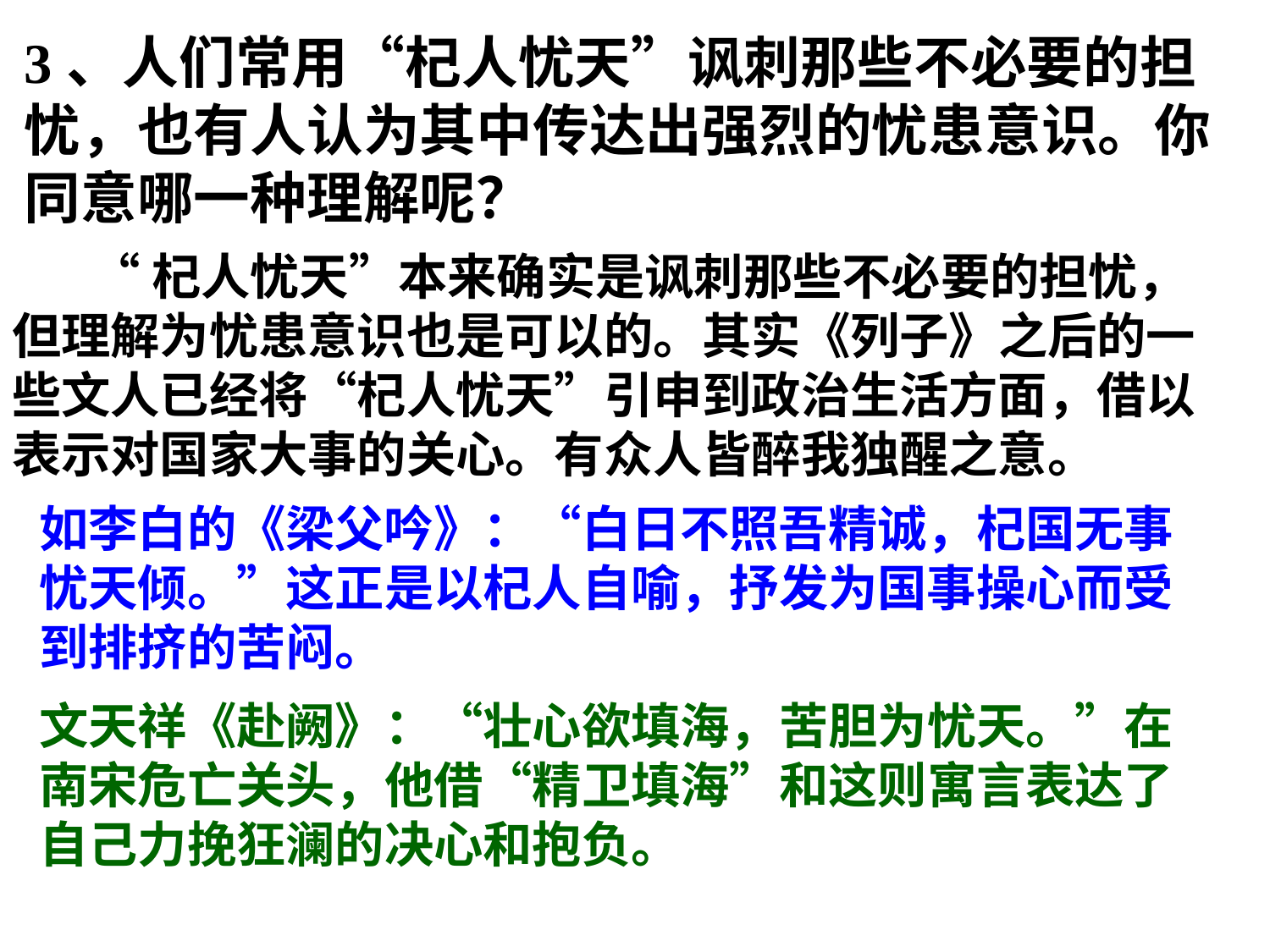

3、人们常用“杞人忧天”讽刺那些不必要的担忧，也有人认为其中传达出强烈的忧患意识。你同意哪一种理解呢？

       “杞人忧天”本来确实是讽刺那些不必要的担忧，但理解为忧患意识也是可以的。其实《列子》之后的一些文人已经将“杞人忧天”引申到政治生活方面，借以表示对国家大事的关心。有众人皆醉我独醒之意。
如李白的《梁父吟》：“白日不照吾精诚，杞国无事忧天倾。”这正是以杞人自喻，抒发为国事操心而受到排挤的苦闷。

文天祥《赴阙》：“壮心欲填海，苦胆为忧天。”在南宋危亡关头，他借“精卫填海”和这则寓言表达了自己力挽狂澜的决心和抱负。